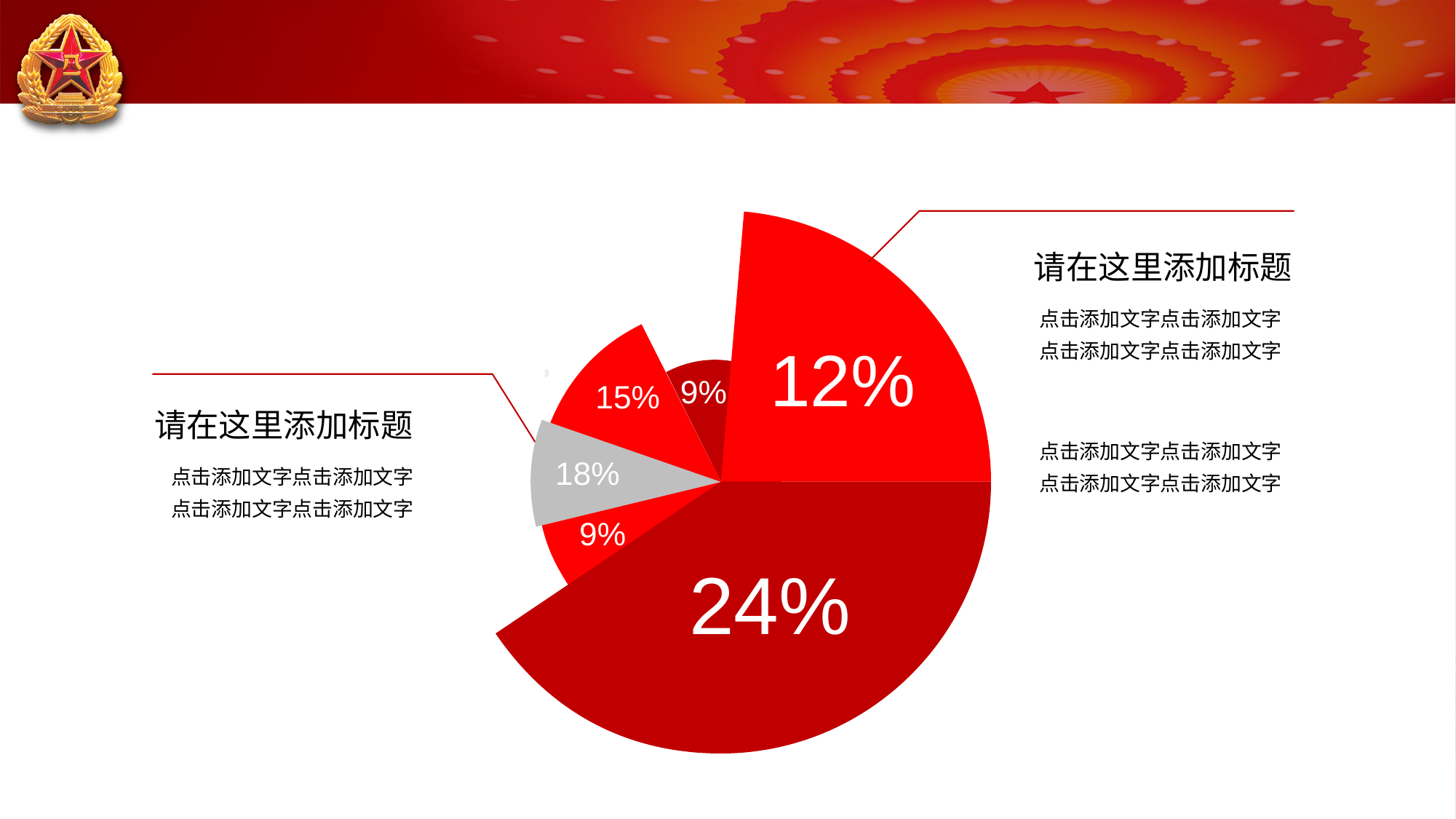

#

12%
请在这里添加标题
点击添加文字点击添加文字
点击添加文字点击添加文字
点击添加文字点击添加文字
点击添加文字点击添加文字

15%

9%

请在这里添加标题
点击添加文字点击添加文字
点击添加文字点击添加文字

18%

9%

24%